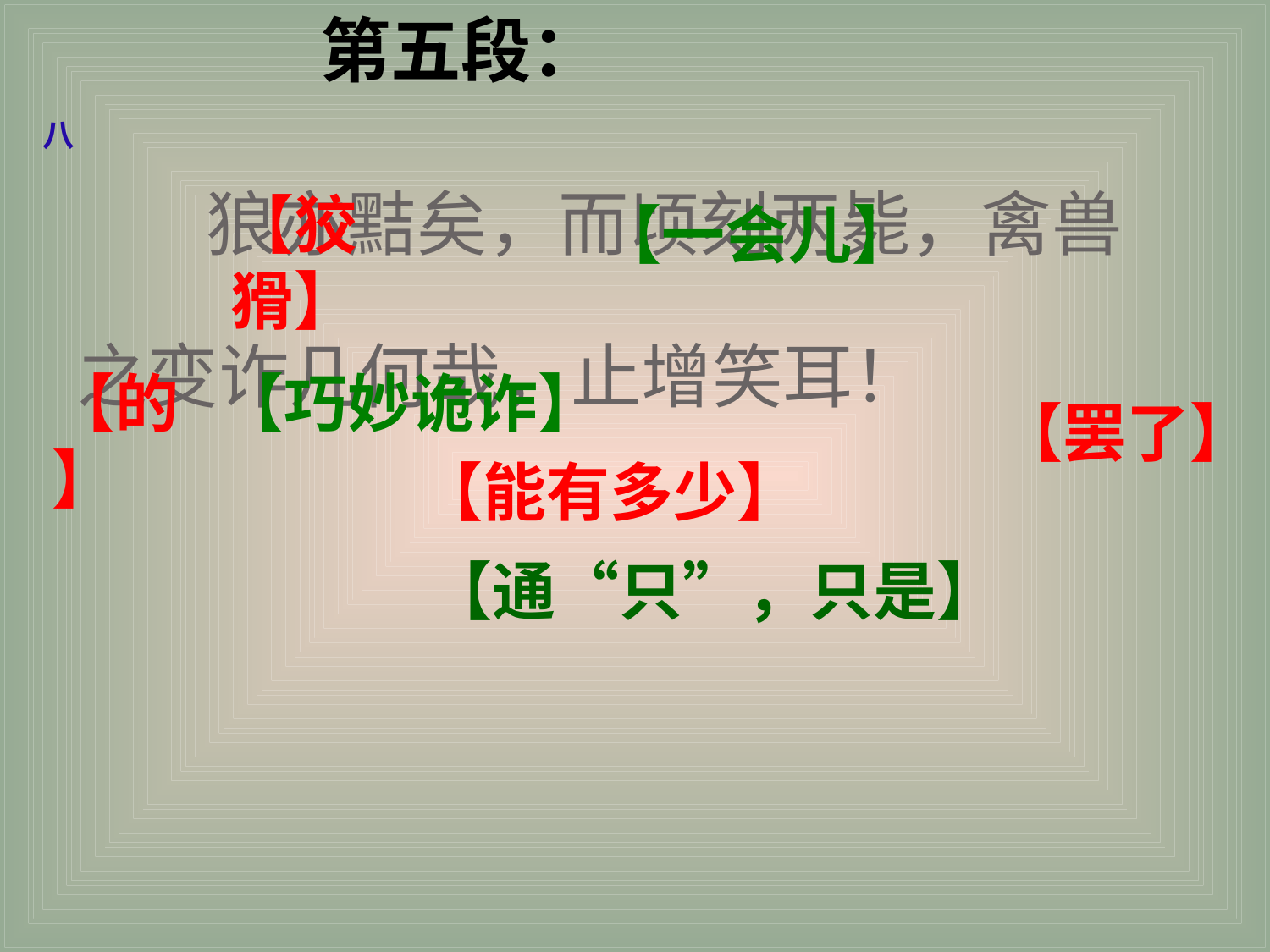

第五段：
八
       狼亦黠矣，而顷刻两毙，禽兽之变诈几何哉，止增笑耳！
【狡猾】
【一会儿】
【的】
【巧妙诡诈】
【罢了】
【能有多少】
【通“只”，只是】